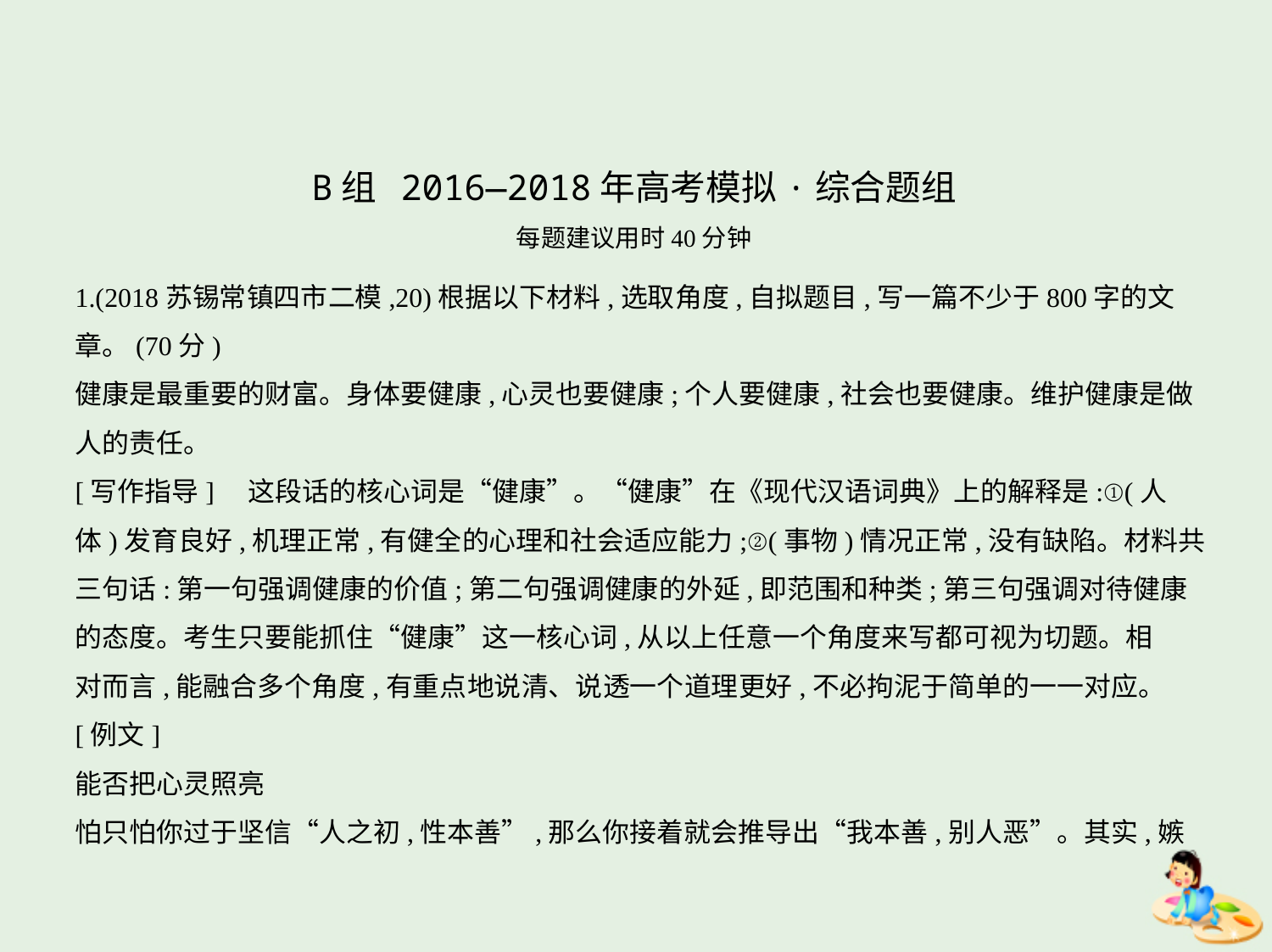

B组  2016—2018年高考模拟·综合题组
每题建议用时40分钟
1.(2018苏锡常镇四市二模,20)根据以下材料,选取角度,自拟题目,写一篇不少于800字的文
章。(70分)
健康是最重要的财富。身体要健康,心灵也要健康;个人要健康,社会也要健康。维护健康是做
人的责任。
[写作指导]　这段话的核心词是“健康”。“健康”在《现代汉语词典》上的解释是:①(人
体)发育良好,机理正常,有健全的心理和社会适应能力;②(事物)情况正常,没有缺陷。材料共
三句话:第一句强调健康的价值;第二句强调健康的外延,即范围和种类;第三句强调对待健康
的态度。考生只要能抓住“健康”这一核心词,从以上任意一个角度来写都可视为切题。相
对而言,能融合多个角度,有重点地说清、说透一个道理更好,不必拘泥于简单的一一对应。
[例文]
能否把心灵照亮
怕只怕你过于坚信“人之初,性本善”,那么你接着就会推导出“我本善,别人恶”。其实,嫉